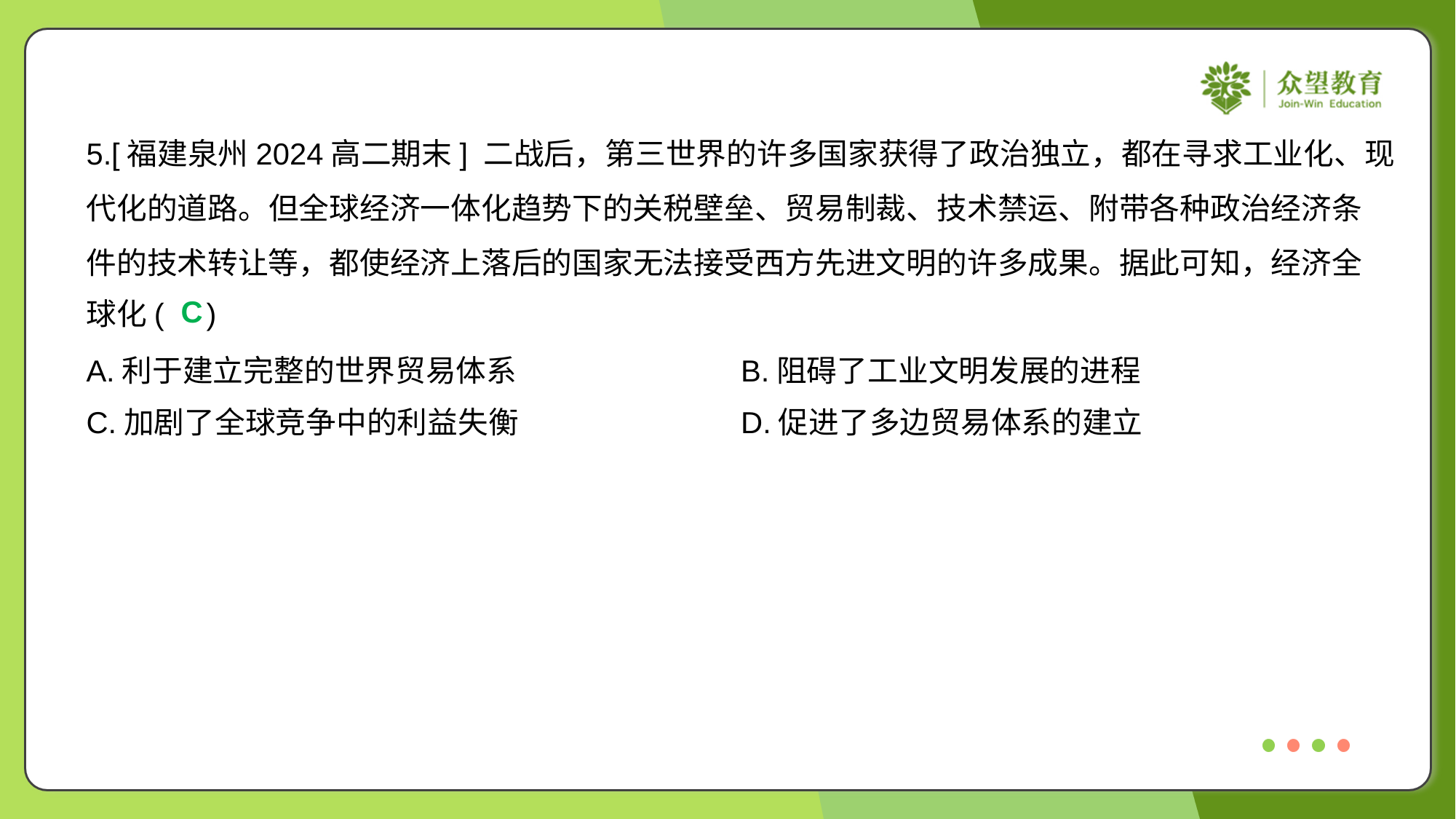

5.[福建泉州2024高二期末] 二战后，第三世界的许多国家获得了政治独立，都在寻求工业化、现
代化的道路。但全球经济一体化趋势下的关税壁垒、贸易制裁、技术禁运、附带各种政治经济条
件的技术转让等，都使经济上落后的国家无法接受西方先进文明的许多成果。据此可知，经济全
球化(     )
C
A.利于建立完整的世界贸易体系	B.阻碍了工业文明发展的进程
C.加剧了全球竞争中的利益失衡	D.促进了多边贸易体系的建立